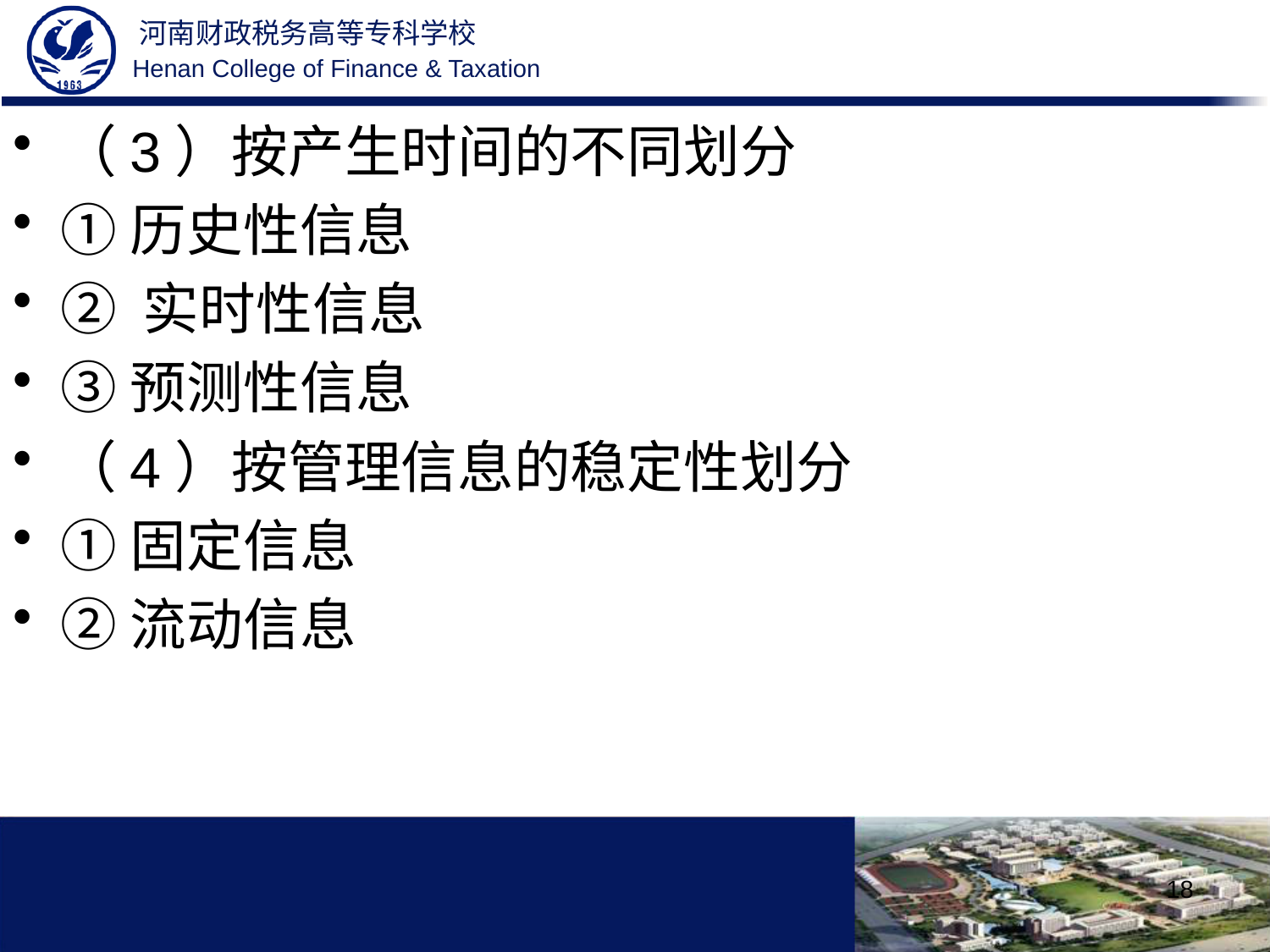

（3）按产生时间的不同划分
①历史性信息
② 实时性信息
③预测性信息
（4）按管理信息的稳定性划分
①固定信息
②流动信息

18